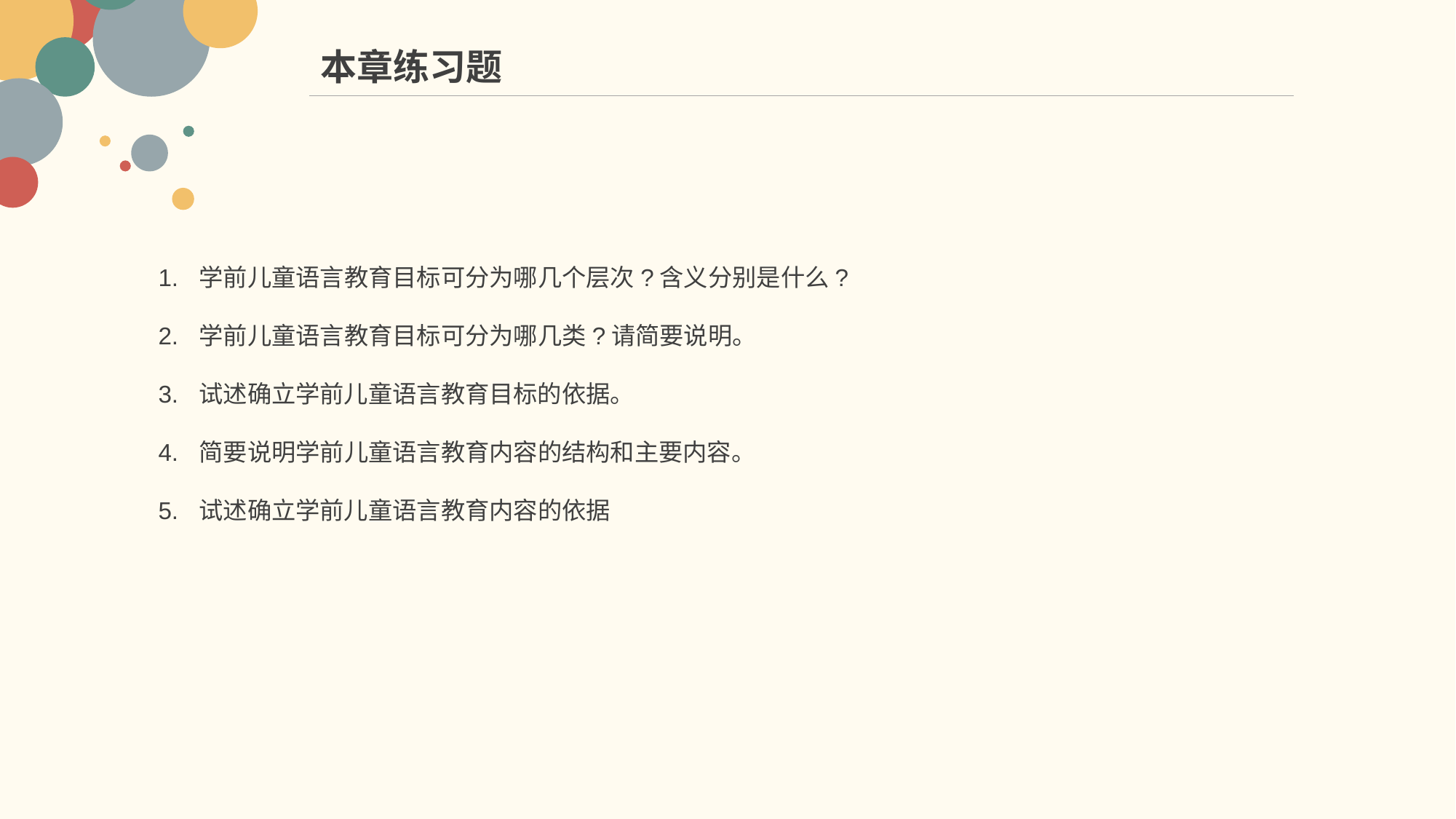

本章练习题
学前儿童语言教育目标可分为哪几个层次?含义分别是什么?
学前儿童语言教育目标可分为哪几类?请简要说明。
试述确立学前儿童语言教育目标的依据。
简要说明学前儿童语言教育内容的结构和主要内容。
试述确立学前儿童语言教育内容的依据